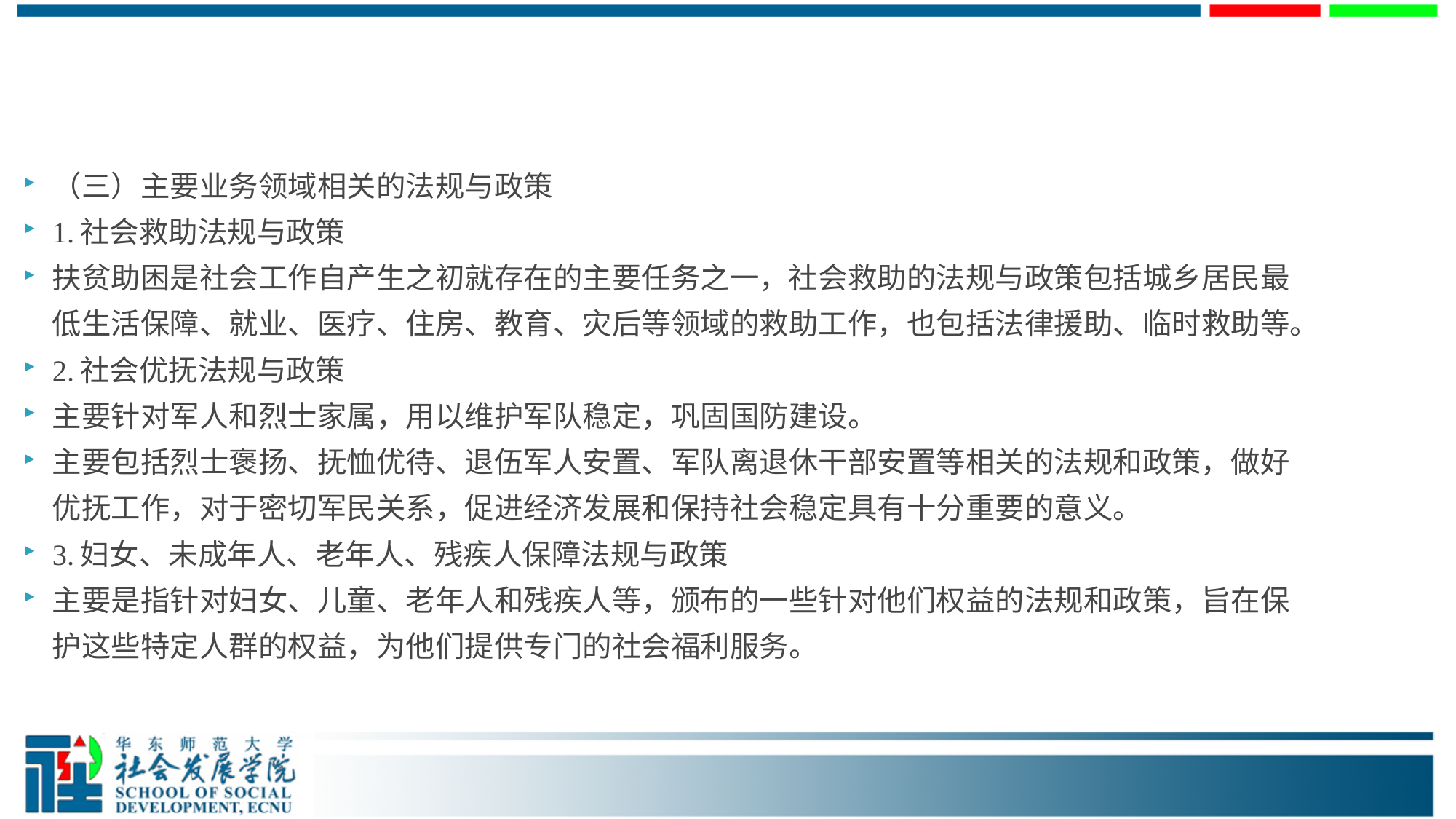

（三）主要业务领域相关的法规与政策
1.社会救助法规与政策
扶贫助困是社会工作自产生之初就存在的主要任务之一，社会救助的法规与政策包括城乡居民最低生活保障、就业、医疗、住房、教育、灾后等领域的救助工作，也包括法律援助、临时救助等。
2.社会优抚法规与政策
主要针对军人和烈士家属，用以维护军队稳定，巩固国防建设。
主要包括烈士褒扬、抚恤优待、退伍军人安置、军队离退休干部安置等相关的法规和政策，做好优抚工作，对于密切军民关系，促进经济发展和保持社会稳定具有十分重要的意义。
3.妇女、未成年人、老年人、残疾人保障法规与政策
主要是指针对妇女、儿童、老年人和残疾人等，颁布的一些针对他们权益的法规和政策，旨在保护这些特定人群的权益，为他们提供专门的社会福利服务。